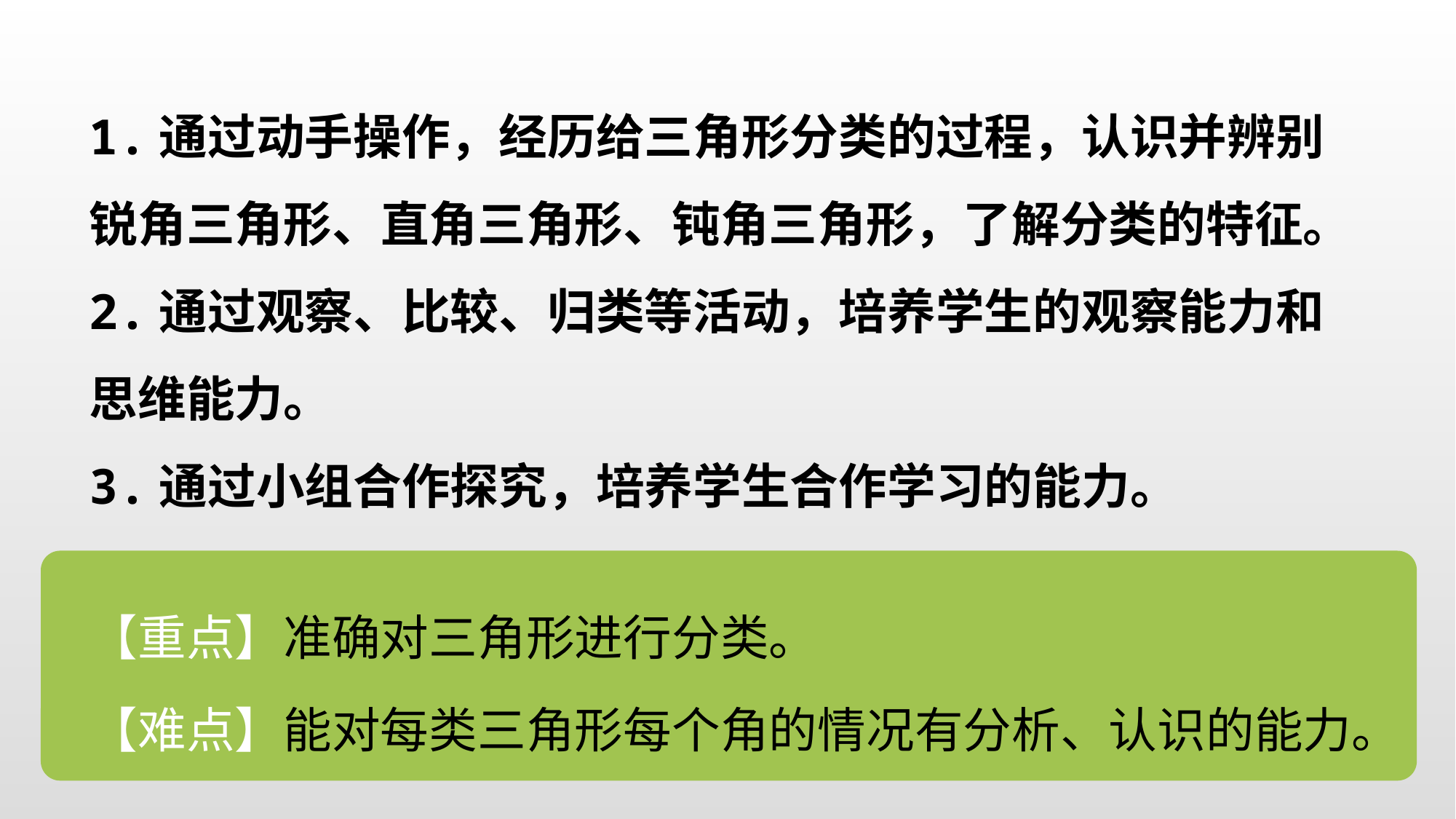

1.通过动手操作，经历给三角形分类的过程，认识并辨别锐角三角形、直角三角形、钝角三角形，了解分类的特征。
2.通过观察、比较、归类等活动，培养学生的观察能力和思维能力。
3.通过小组合作探究，培养学生合作学习的能力。

【重点】准确对三角形进行分类。
【难点】能对每类三角形每个角的情况有分析、认识的能力。